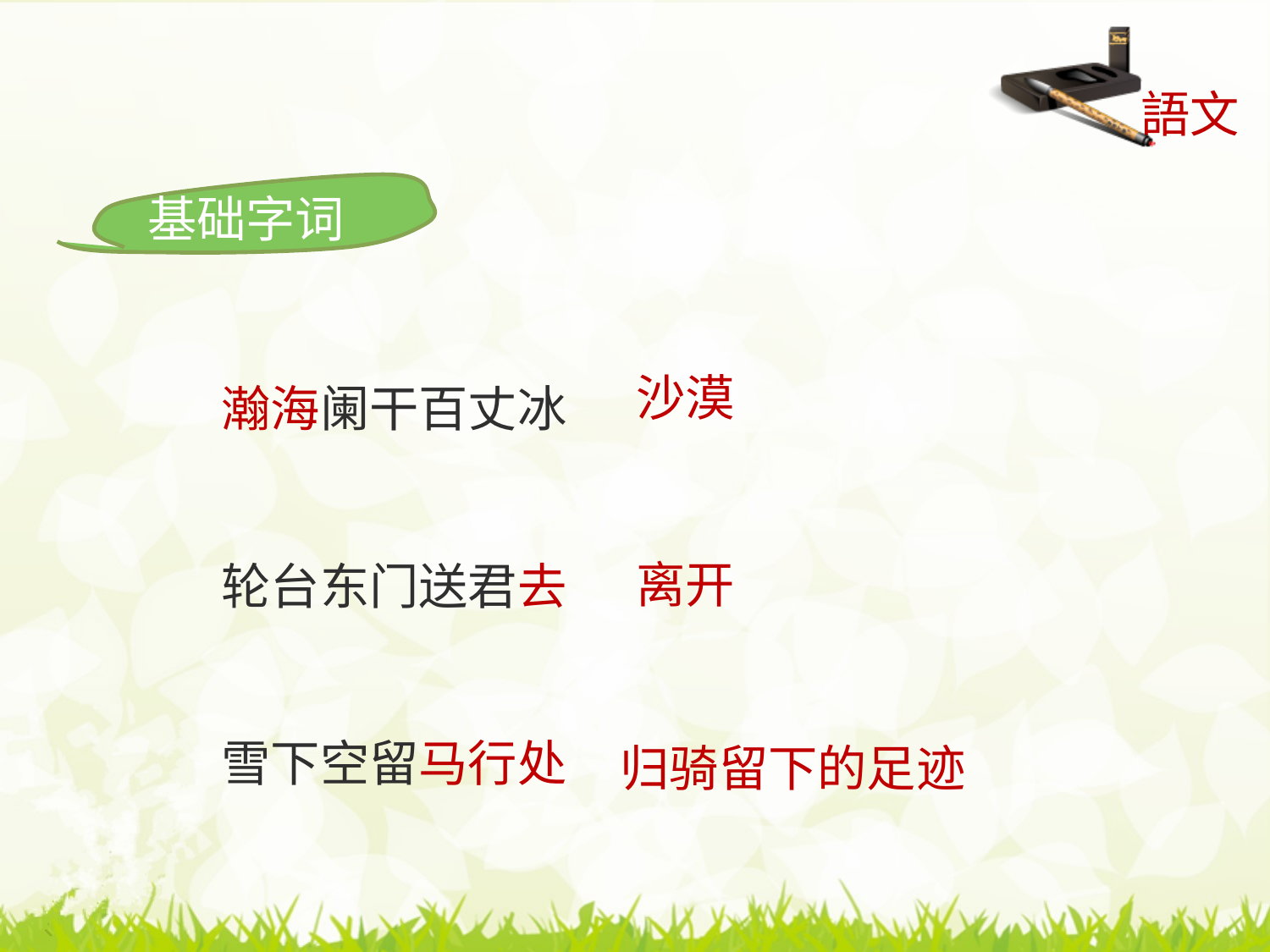

基础字词
瀚海阑干百丈冰
轮台东门送君去

雪下空留马行处
沙漠
离开
归骑留下的足迹